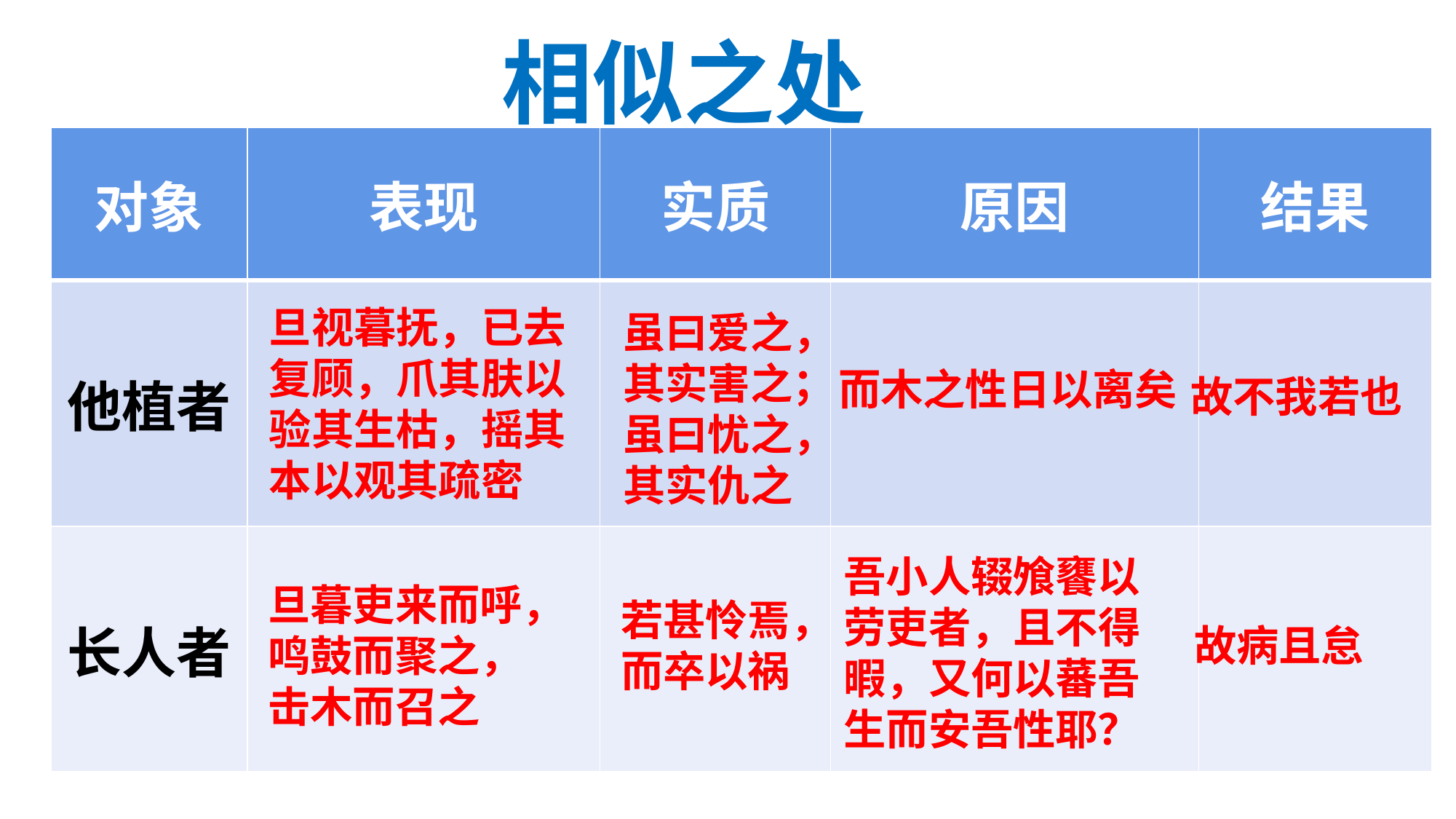

相似之处
| 对象 | 表现 | 实质 | 原因 | 结果 |
| --- | --- | --- | --- | --- |
| 他植者 |  |  |  |  |
| 长人者 |  |  |  |  |
旦视暮抚，已去复顾，爪其肤以验其生枯，摇其本以观其疏密
虽曰爱之，其实害之；虽曰忧之，其实仇之
而木之性日以离矣
故不我若也

吾小人辍飧饔以劳吏者，且不得暇，又何以蕃吾生而安吾性耶？
旦暮吏来而呼，鸣鼓而聚之，击木而召之
若甚怜焉，而卒以祸
故病且怠